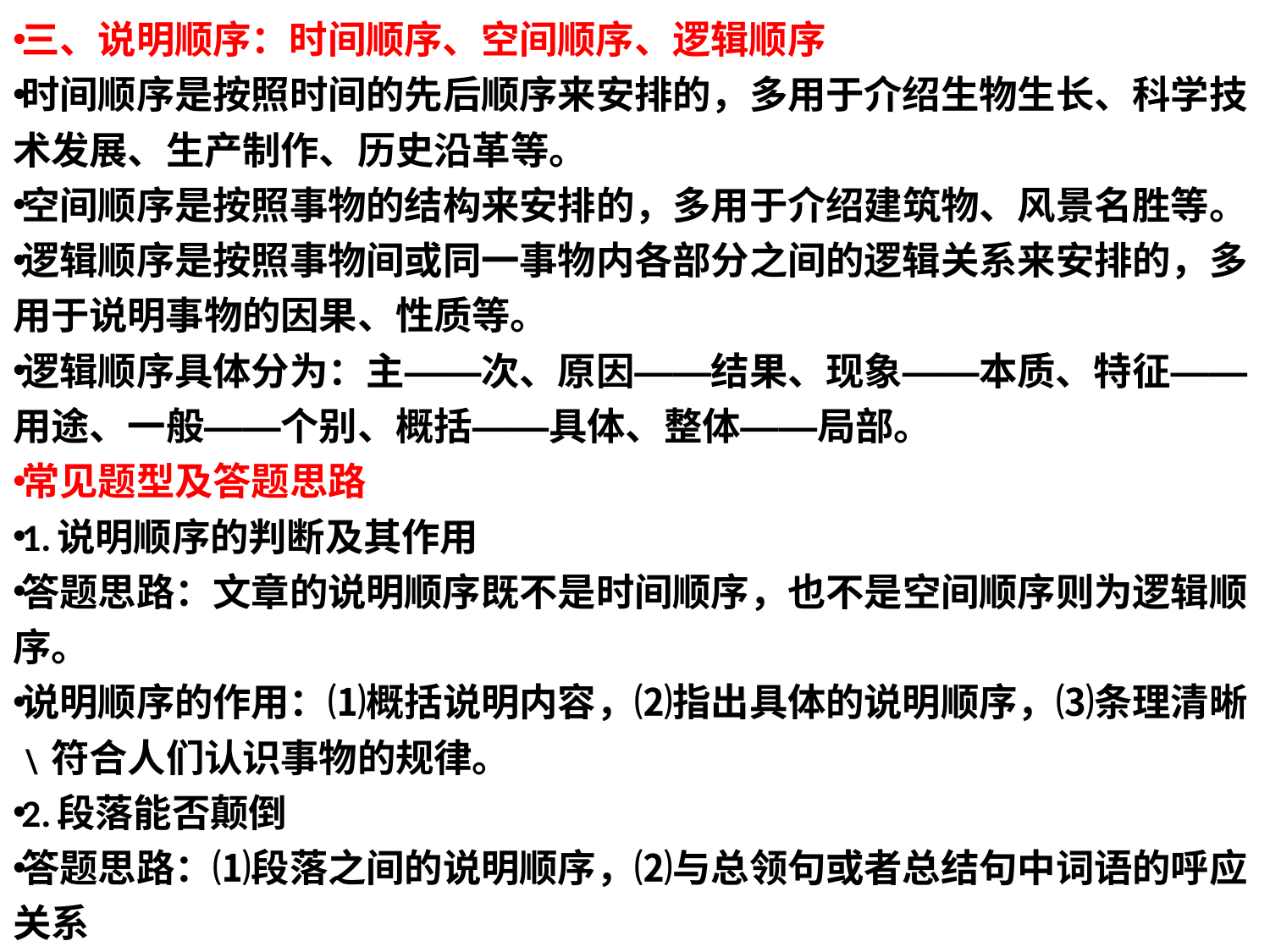

三、说明顺序：时间顺序、空间顺序、逻辑顺序
时间顺序是按照时间的先后顺序来安排的，多用于介绍生物生长、科学技术发展、生产制作、历史沿革等。
空间顺序是按照事物的结构来安排的，多用于介绍建筑物、风景名胜等。
逻辑顺序是按照事物间或同一事物内各部分之间的逻辑关系来安排的，多用于说明事物的因果、性质等。
逻辑顺序具体分为：主——次、原因——结果、现象——本质、特征——用途、一般——个别、概括——具体、整体——局部。
常见题型及答题思路
1.说明顺序的判断及其作用
答题思路：文章的说明顺序既不是时间顺序，也不是空间顺序则为逻辑顺序。
说明顺序的作用：⑴概括说明内容，⑵指出具体的说明顺序，⑶条理清晰﹨符合人们认识事物的规律。
2.段落能否颠倒
答题思路：⑴段落之间的说明顺序，⑵与总领句或者总结句中词语的呼应关系

#